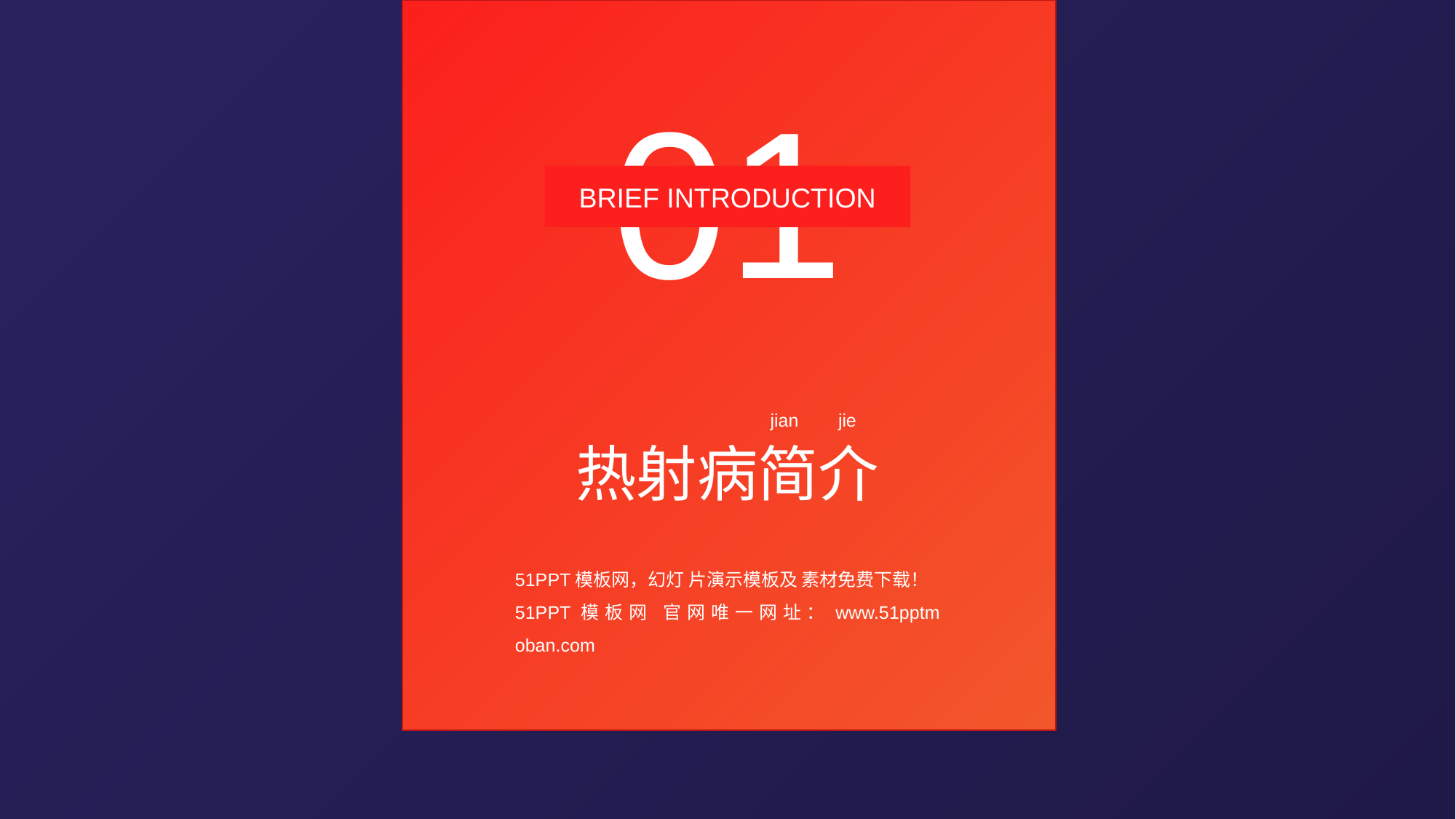

01
BRIEF INTRODUCTION
jian
jie
热射病简介
51PPT模板网，幻灯 片演示模板及 素材免费下载！
51PPT模板网 官网唯一网址：www.51pptm oban.com